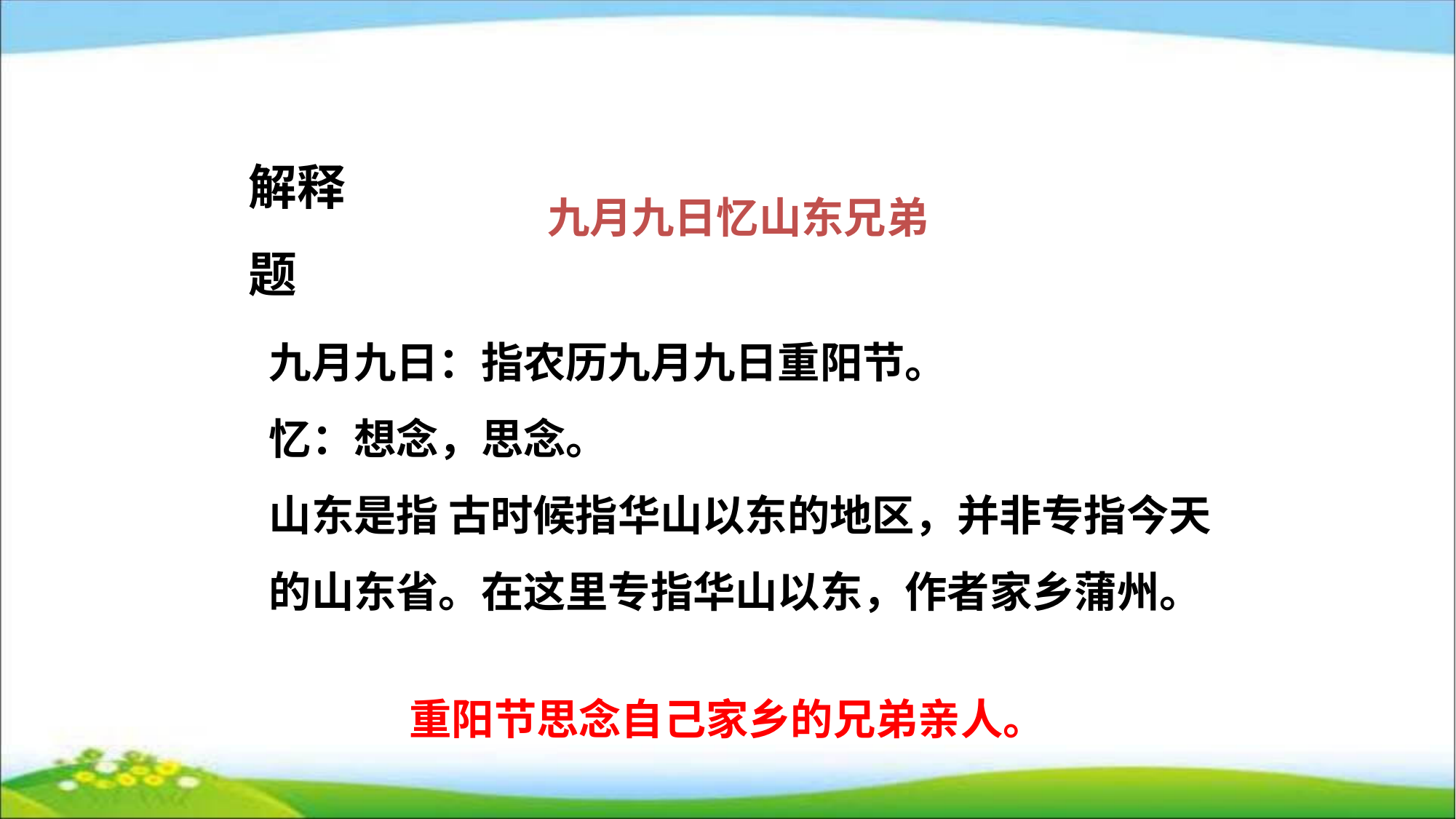

解释题
九月九日忆山东兄弟
九月九日：指农历九月九日重阳节。
忆：想念，思念。
山东是指 古时候指华山以东的地区，并非专指今天的山东省。在这里专指华山以东，作者家乡蒲州。
重阳节思念自己家乡的兄弟亲人。